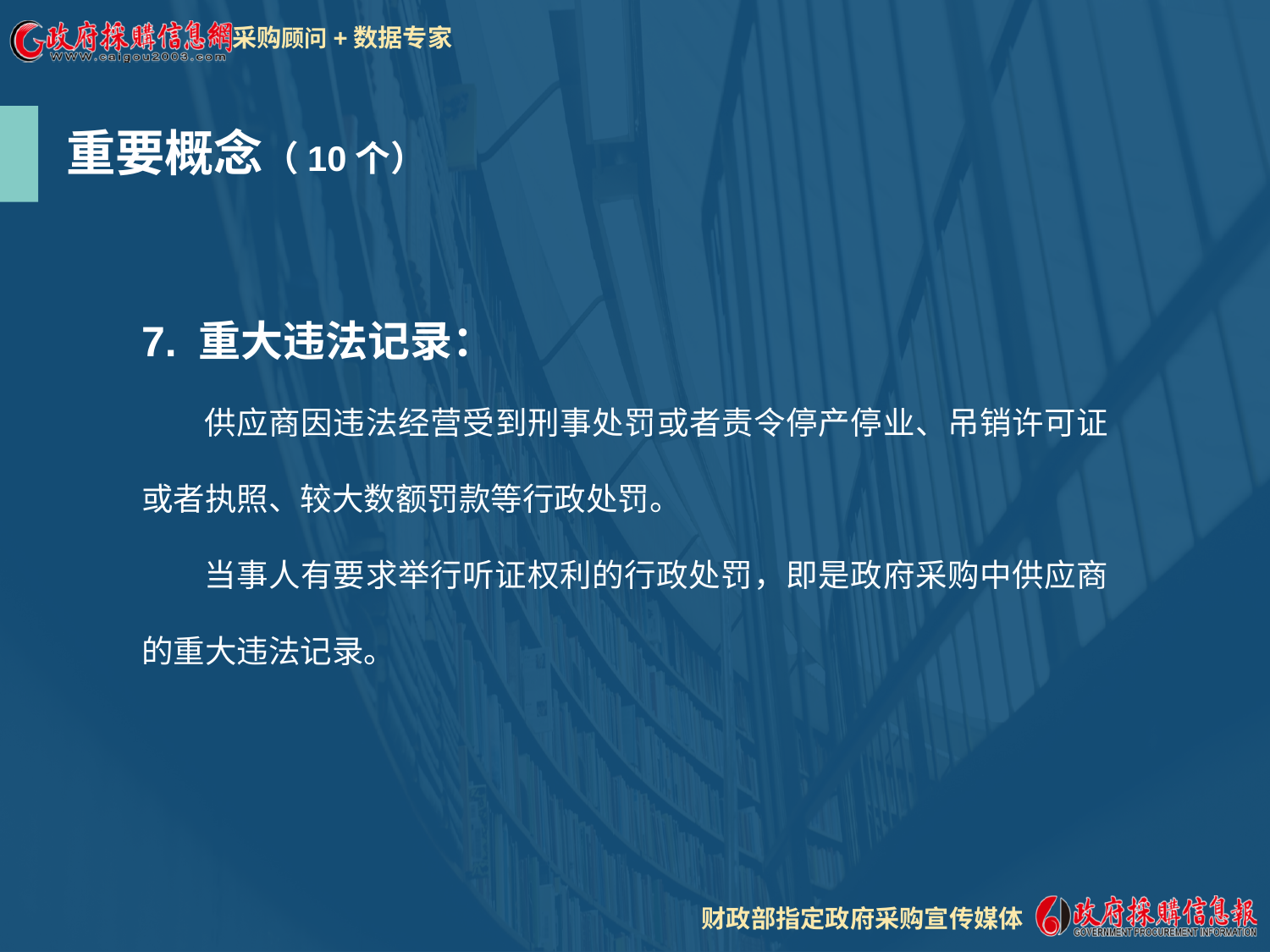

重要概念（10个）
7. 重大违法记录：
       供应商因违法经营受到刑事处罚或者责令停产停业、吊销许可证或者执照、较大数额罚款等行政处罚。
       当事人有要求举行听证权利的行政处罚，即是政府采购中供应商的重大违法记录。